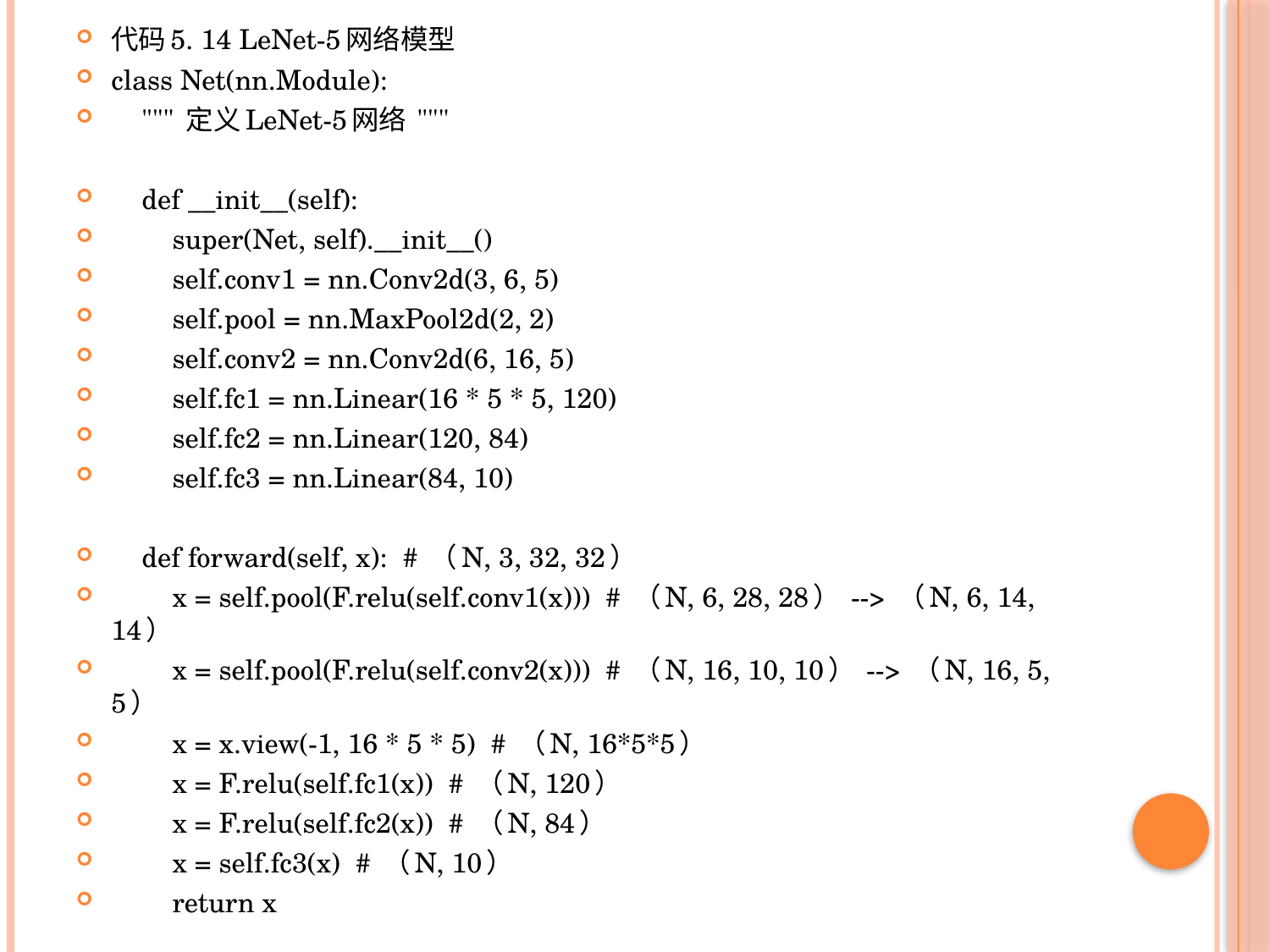

代码5. 14 LeNet-5网络模型
class Net(nn.Module):
    """ 定义LeNet-5网络 """

    def __init__(self):
        super(Net, self).__init__()
        self.conv1 = nn.Conv2d(3, 6, 5)
        self.pool = nn.MaxPool2d(2, 2)
        self.conv2 = nn.Conv2d(6, 16, 5)
        self.fc1 = nn.Linear(16 * 5 * 5, 120)
        self.fc2 = nn.Linear(120, 84)
        self.fc3 = nn.Linear(84, 10)

    def forward(self, x):  # （N, 3, 32, 32）
        x = self.pool(F.relu(self.conv1(x)))  # （N, 6, 28, 28） --> （N, 6, 14, 14）
        x = self.pool(F.relu(self.conv2(x)))  # （N, 16, 10, 10） --> （N, 16, 5, 5）
        x = x.view(-1, 16 * 5 * 5)  # （N, 16*5*5）
        x = F.relu(self.fc1(x))  # （N, 120）
        x = F.relu(self.fc2(x))  # （N, 84）
        x = self.fc3(x)  # （N, 10）
        return x